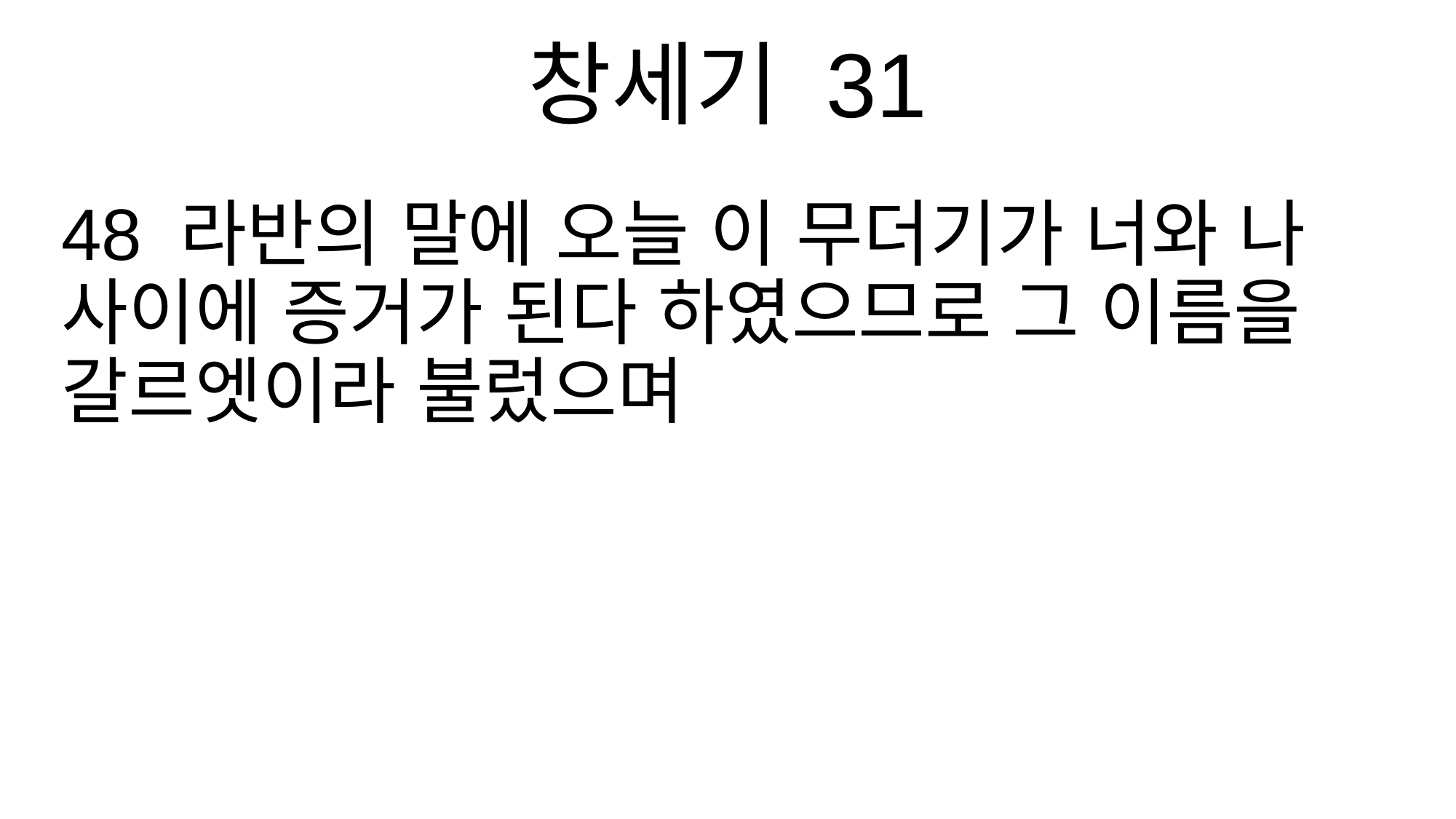

창세기 31
48 라반의 말에 오늘 이 무더기가 너와 나 사이에 증거가 된다 하였으므로 그 이름을 갈르엣이라 불렀으며